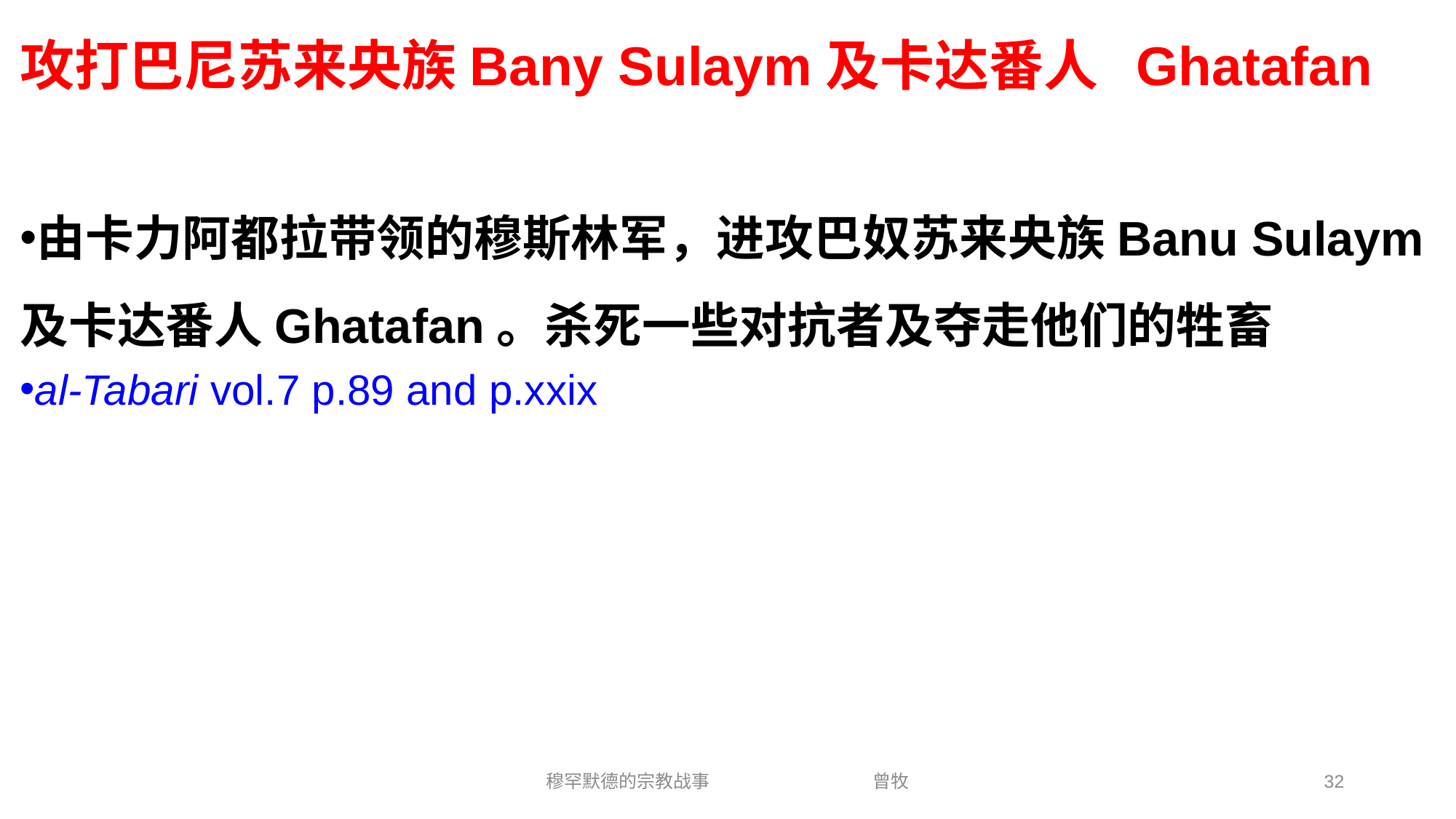

# 攻打巴尼苏来央族Bany Sulaym及卡达番人  Ghatafan
由卡力阿都拉带领的穆斯林军，进攻巴奴苏来央族Banu Sulaym及卡达番人Ghatafan。杀死一些对抗者及夺走他们的牲畜
al-Tabari vol.7 p.89 and p.xxix
穆罕默德的宗教战事                             曾牧
32